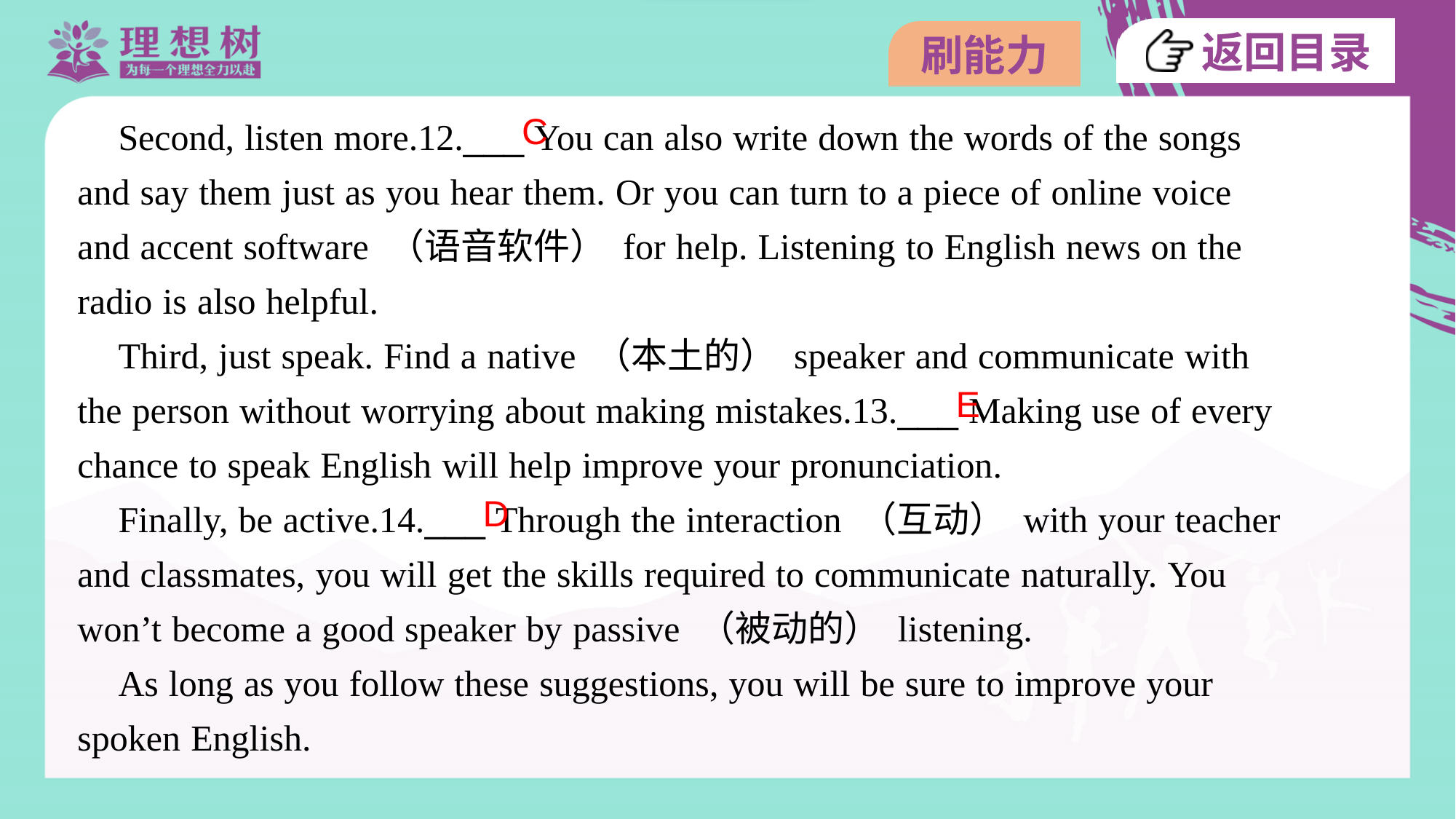

C
    Second, listen more.12.___ You can also write down the words of the songs
and say them just as you hear them. Or you can turn to a piece of online voice
and accent software （语音软件） for help. Listening to English news on the
radio is also helpful.
    Third, just speak. Find a native （本土的） speaker and communicate with
the person without worrying about making mistakes.13.___ Making use of every
chance to speak English will help improve your pronunciation.
    Finally, be active.14.___ Through the interaction （互动） with your teacher
and classmates, you will get the skills required to communicate naturally. You
won’t become a good speaker by passive （被动的） listening.
    As long as you follow these suggestions, you will be sure to improve your
spoken English.
E
D